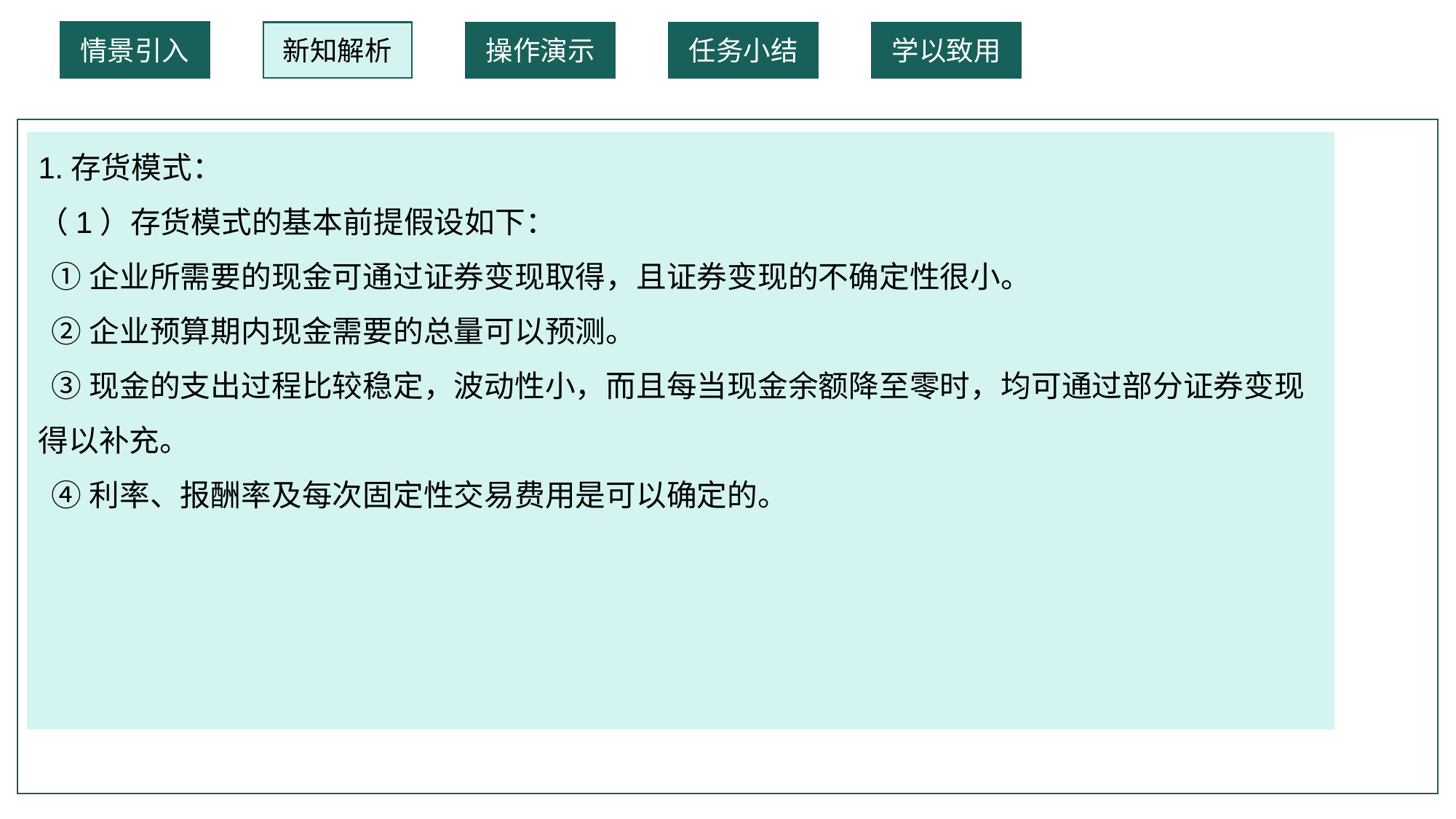

情景引入
新知解析
操作演示
任务小结
学以致用

1.存货模式：
（1）存货模式的基本前提假设如下：
  ①企业所需要的现金可通过证券变现取得，且证券变现的不确定性很小。
  ②企业预算期内现金需要的总量可以预测。
  ③现金的支出过程比较稳定，波动性小，而且每当现金余额降至零时，均可通过部分证券变现得以补充。
  ④利率、报酬率及每次固定性交易费用是可以确定的。